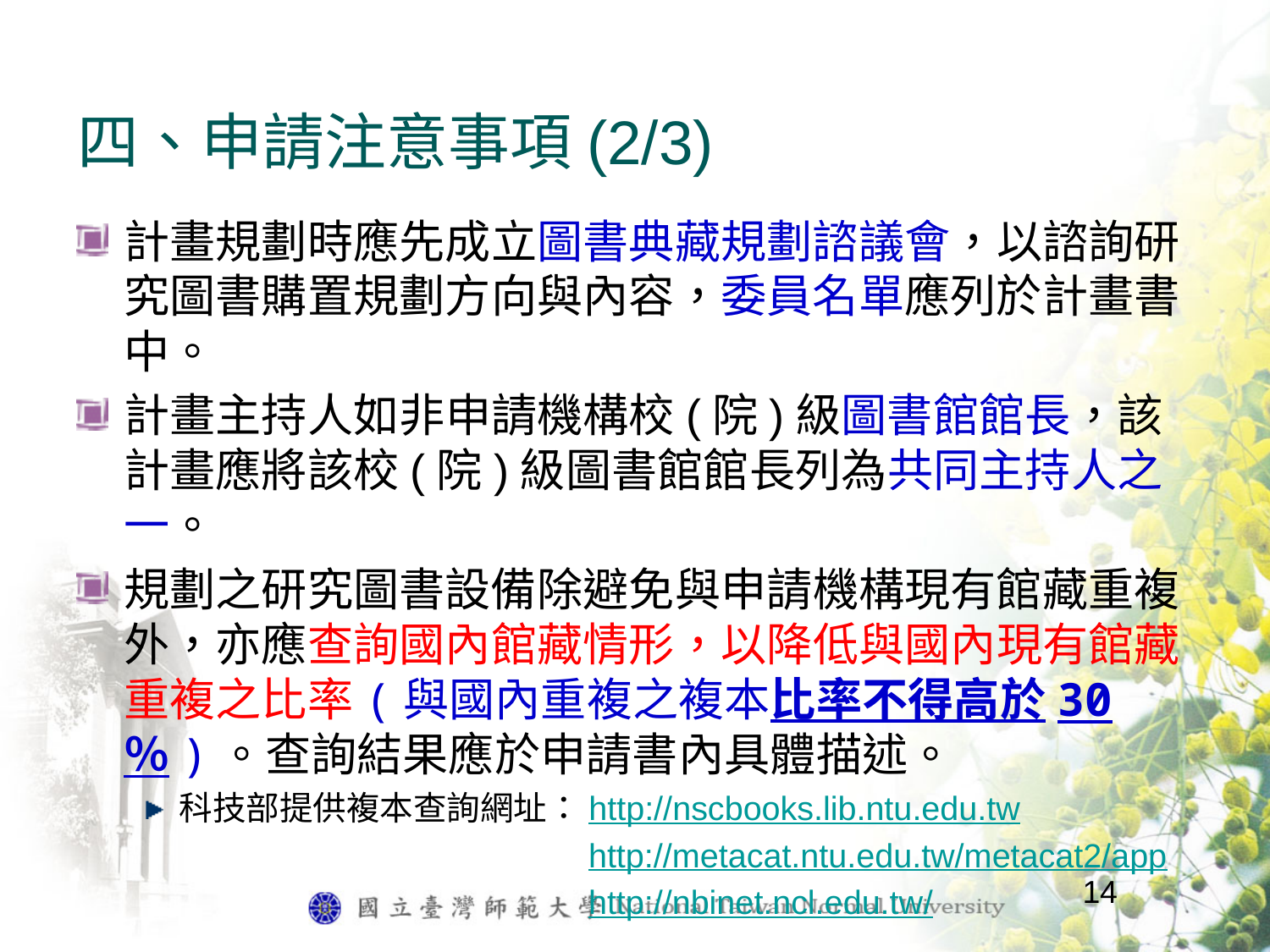

四、申請注意事項(2/3)
計畫規劃時應先成立圖書典藏規劃諮議會，以諮詢研究圖書購置規劃方向與內容，委員名單應列於計畫書中。
計畫主持人如非申請機構校(院)級圖書館館長，該計畫應將該校(院)級圖書館館長列為共同主持人之一。
規劃之研究圖書設備除避免與申請機構現有館藏重複外，亦應查詢國內館藏情形，以降低與國內現有館藏重複之比率(與國內重複之複本比率不得高於30％)。查詢結果應於申請書內具體描述。
科技部提供複本查詢網址：http://nscbooks.lib.ntu.edu.tw
                                                       http://metacat.ntu.edu.tw/metacat2/app
                                                       http://nbinet.ncl.edu.tw/